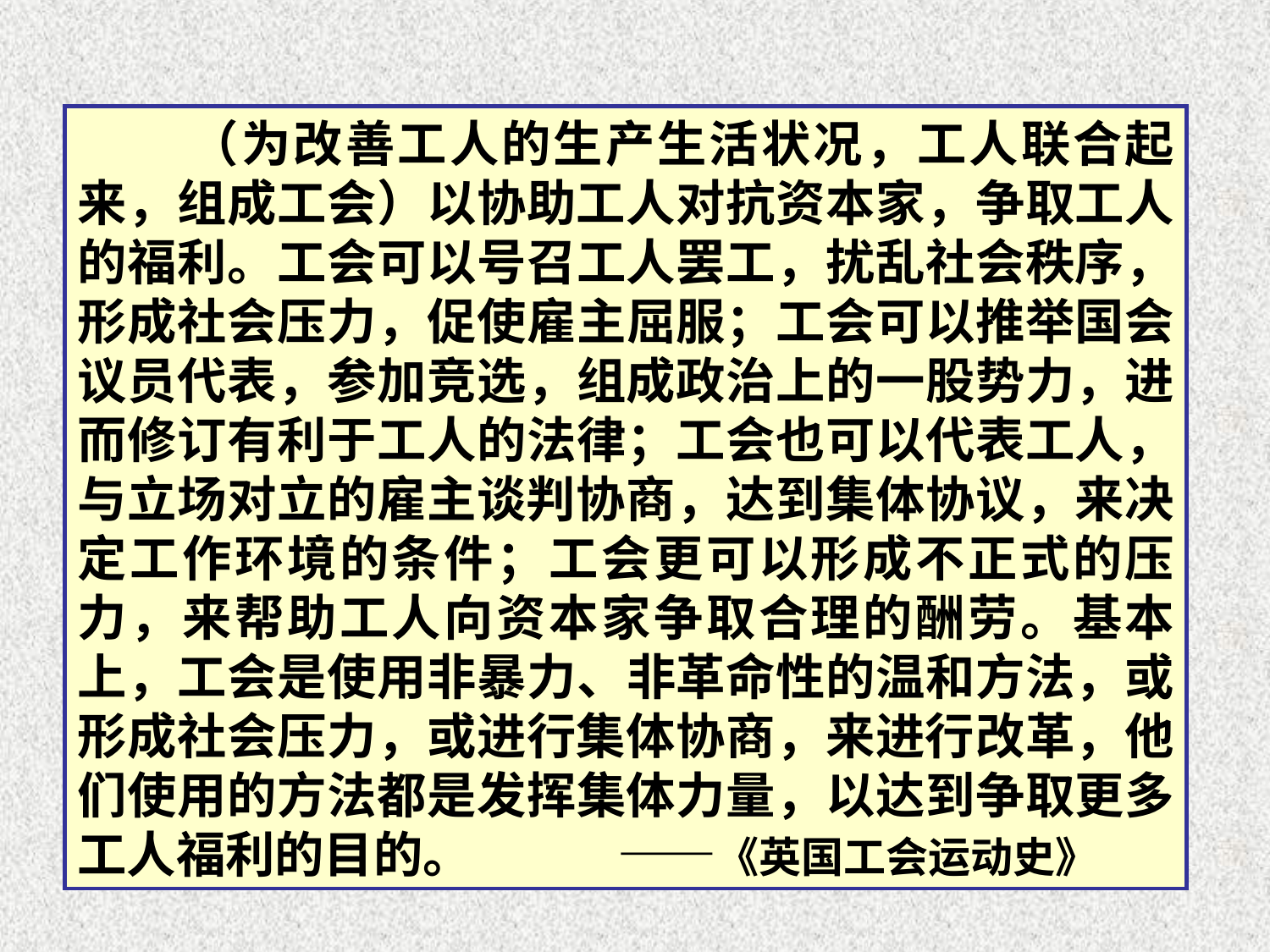

（为改善工人的生产生活状况，工人联合起来，组成工会）以协助工人对抗资本家，争取工人的福利。工会可以号召工人罢工，扰乱社会秩序，形成社会压力，促使雇主屈服；工会可以推举国会议员代表，参加竞选，组成政治上的一股势力，进而修订有利于工人的法律；工会也可以代表工人，与立场对立的雇主谈判协商，达到集体协议，来决定工作环境的条件；工会更可以形成不正式的压力，来帮助工人向资本家争取合理的酬劳。基本上，工会是使用非暴力、非革命性的温和方法，或形成社会压力，或进行集体协商，来进行改革，他们使用的方法都是发挥集体力量，以达到争取更多工人福利的目的。             ——《英国工会运动史》